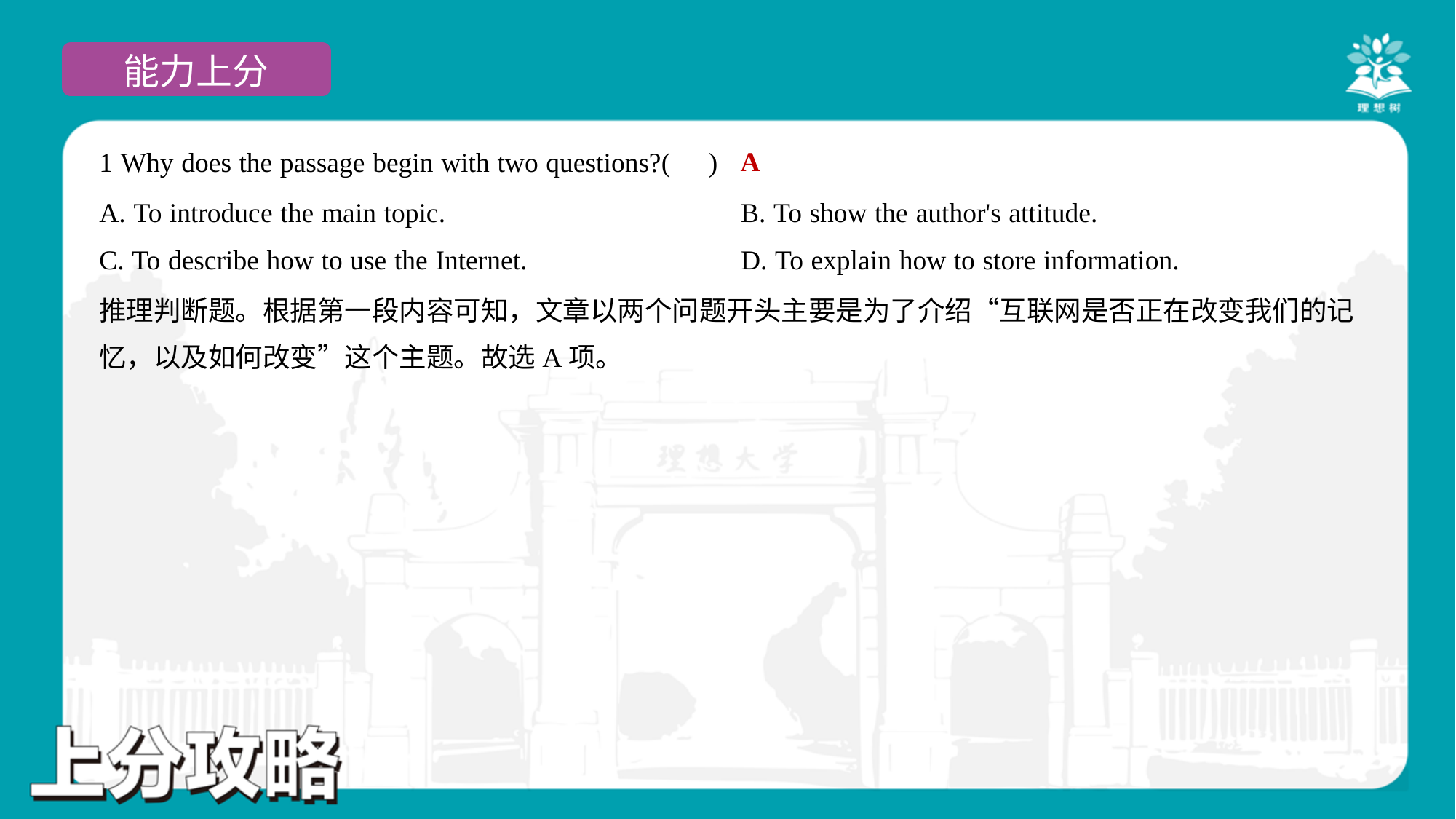

A
1 Why does the passage begin with two questions?(     )
A. To introduce the main topic.	B. To show the author's attitude.
C. To describe how to use the Internet.	D. To explain how to store information.
推理判断题。根据第一段内容可知，文章以两个问题开头主要是为了介绍“互联网是否正在改变我们的记
忆，以及如何改变”这个主题。故选A项。